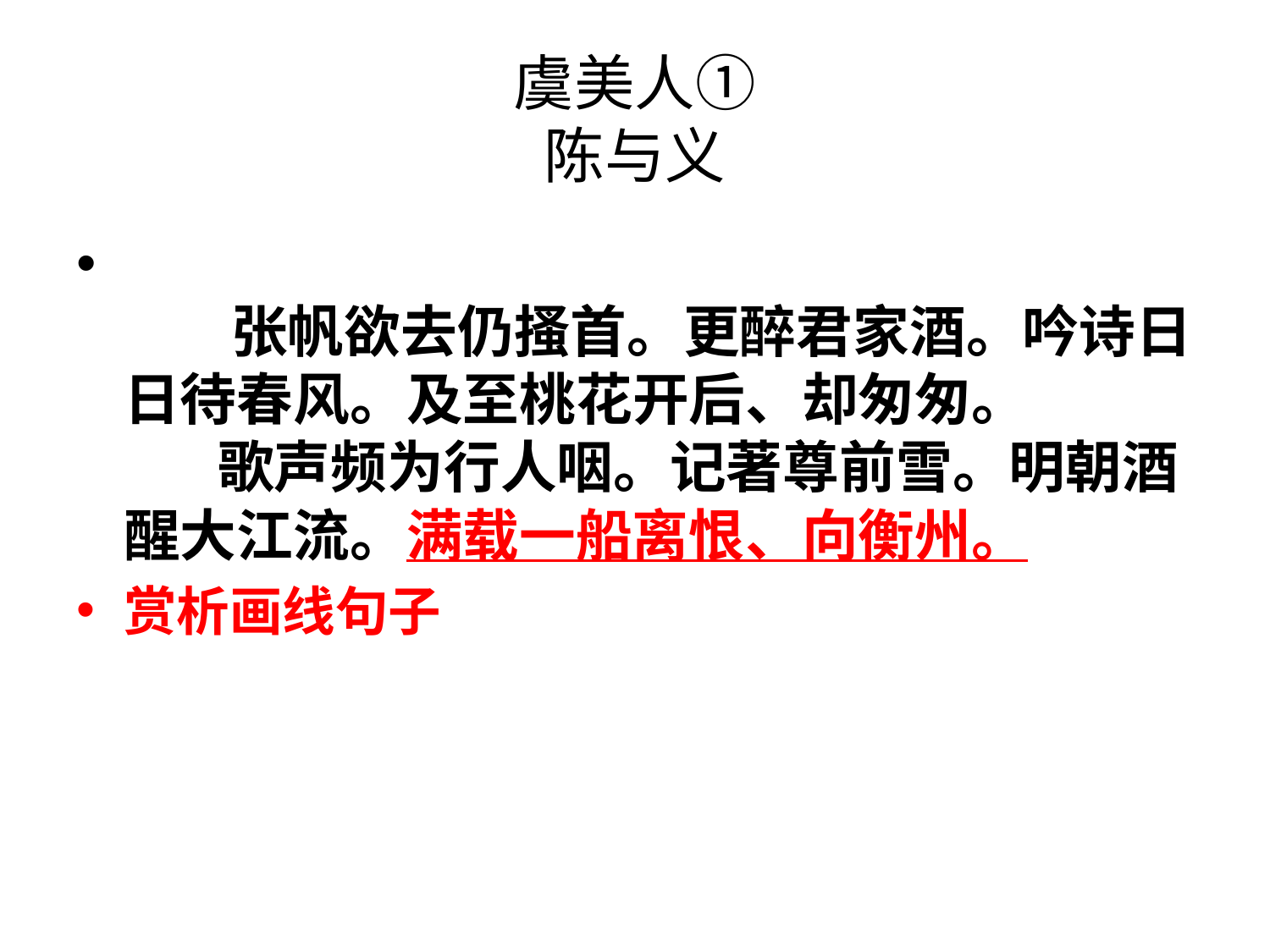

# 虞美人① 陈与义
      张帆欲去仍搔首。更醉君家酒。吟诗日日待春风。及至桃花开后、却匆匆。 
      歌声频为行人咽。记著尊前雪。明朝酒醒大江流。满载一船离恨、向衡州。
赏析画线句子